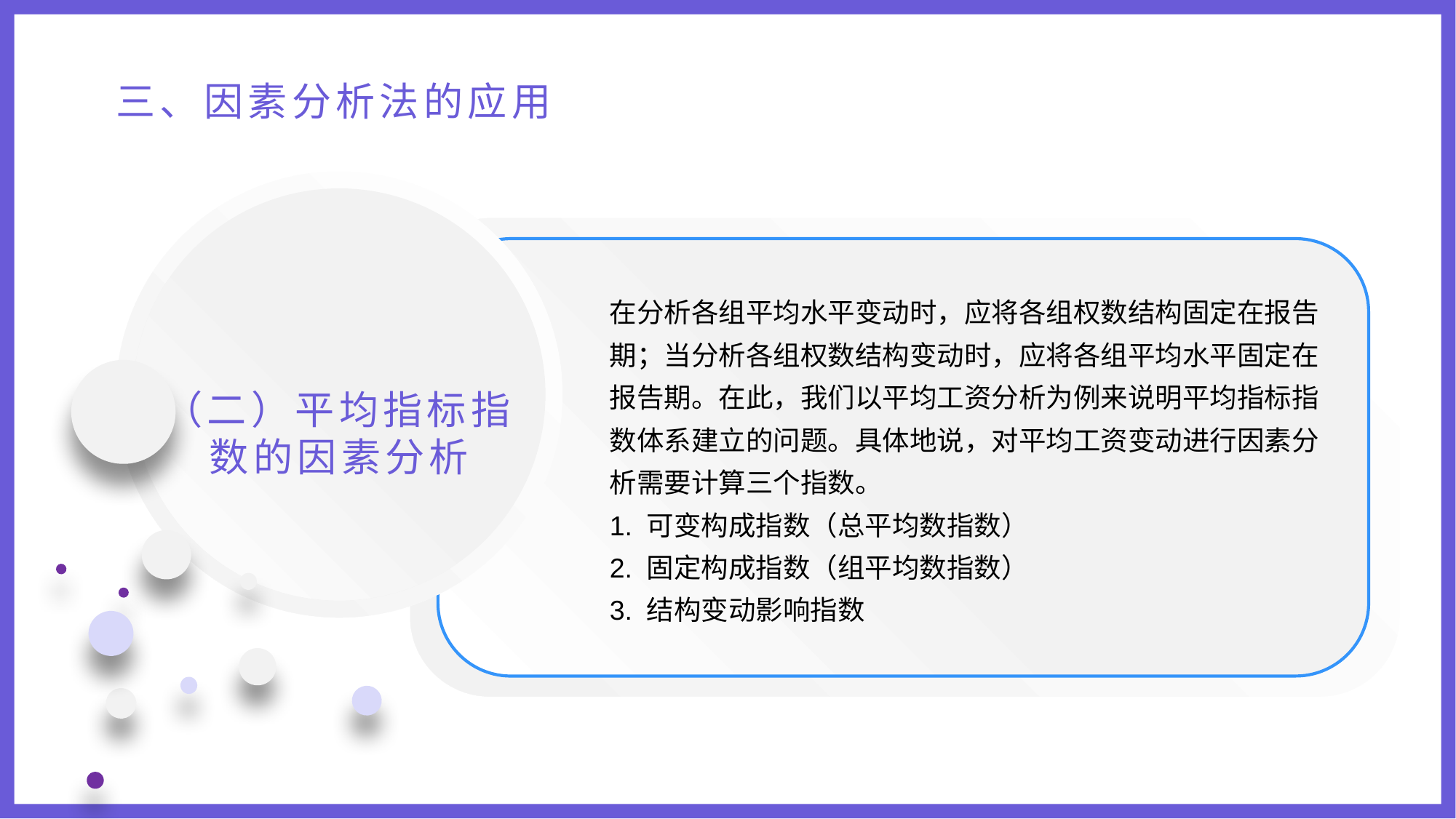

三、因素分析法的应用

在分析各组平均水平变动时，应将各组权数结构固定在报告期；当分析各组权数结构变动时，应将各组平均水平固定在报告期。在此，我们以平均工资分析为例来说明平均指标指数体系建立的问题。具体地说，对平均工资变动进行因素分
析需要计算三个指数。
1. 可变构成指数（总平均数指数）
2. 固定构成指数（组平均数指数）
3. 结构变动影响指数

（二）平均指标指数的因素分析